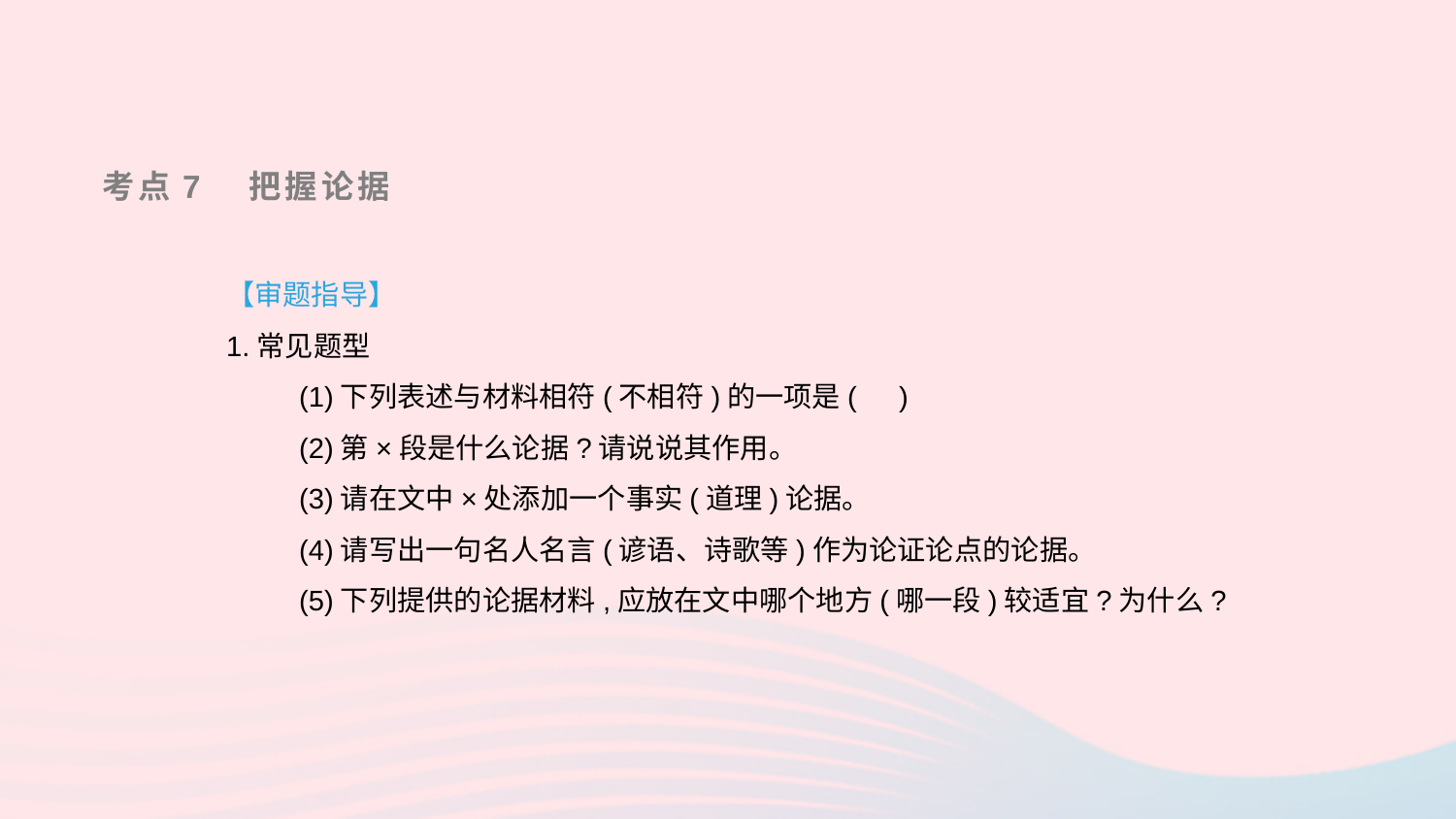

考点7　把握论据
【审题指导】
1.常见题型
(1)下列表述与材料相符(不相符)的一项是(　)
(2)第×段是什么论据?请说说其作用。
(3)请在文中×处添加一个事实(道理)论据。
(4)请写出一句名人名言(谚语、诗歌等)作为论证论点的论据。
(5)下列提供的论据材料,应放在文中哪个地方(哪一段)较适宜?为什么?